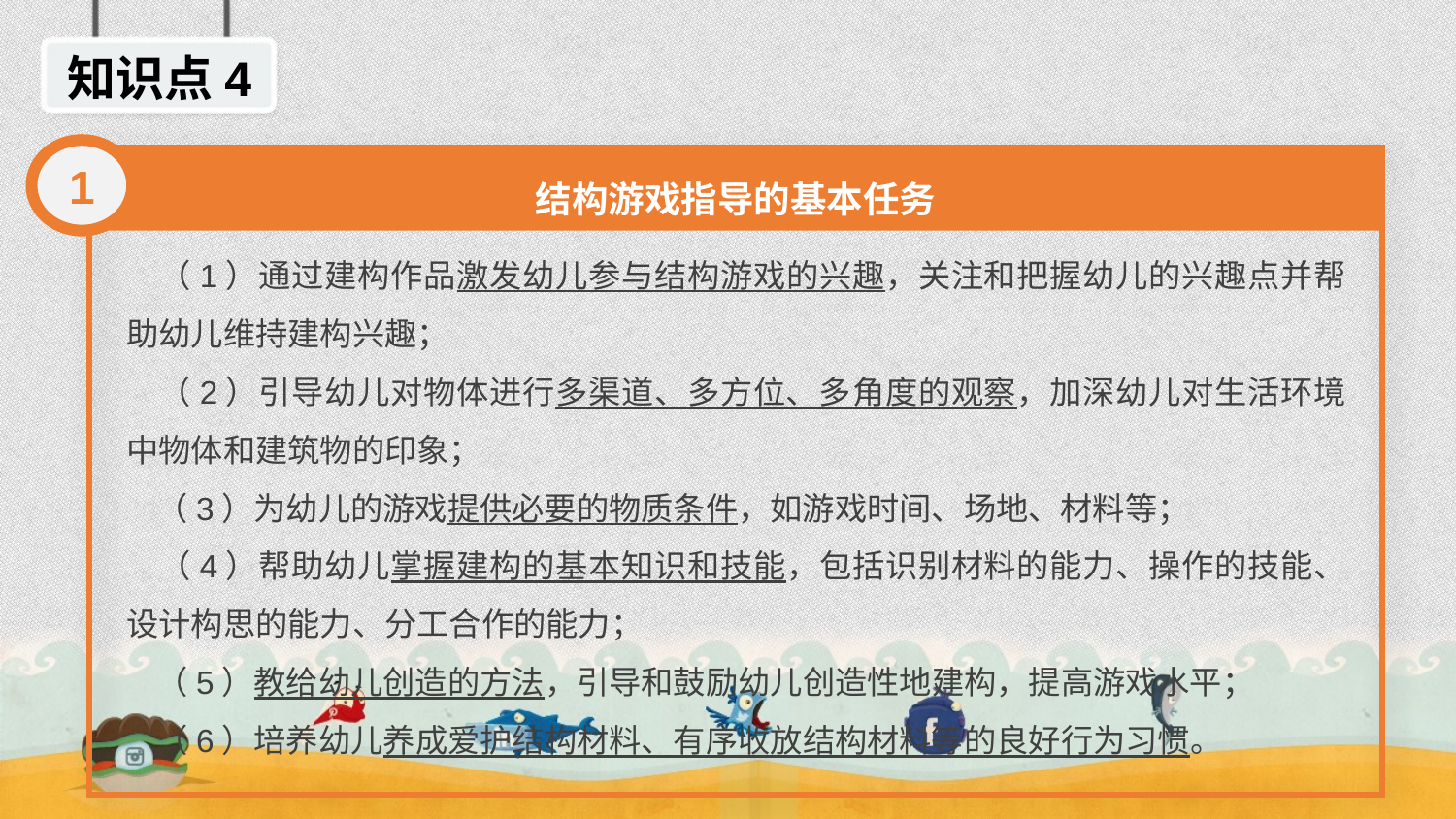

知识点4
1

结构游戏指导的基本任务
   （1）通过建构作品激发幼儿参与结构游戏的兴趣，关注和把握幼儿的兴趣点并帮助幼儿维持建构兴趣；
   （2）引导幼儿对物体进行多渠道、多方位、多角度的观察，加深幼儿对生活环境中物体和建筑物的印象；
   （3）为幼儿的游戏提供必要的物质条件，如游戏时间、场地、材料等；
   （4）帮助幼儿掌握建构的基本知识和技能，包括识别材料的能力、操作的技能、设计构思的能力、分工合作的能力；
   （5）教给幼儿创造的方法，引导和鼓励幼儿创造性地建构，提高游戏水平；
   （6）培养幼儿养成爱护结构材料、有序收放结构材料等的良好行为习惯。